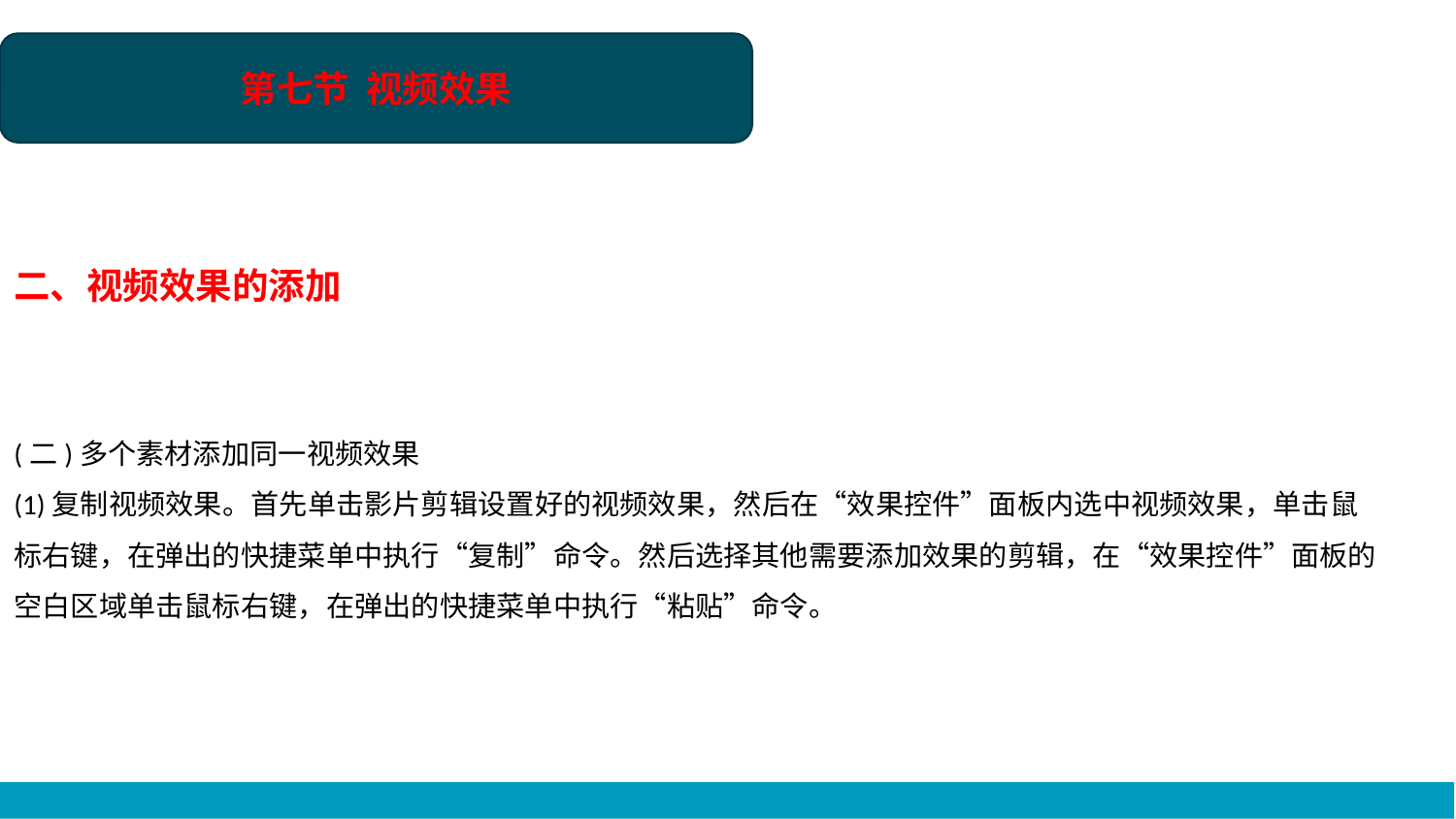

第七节  视频效果
二、视频效果的添加
(二)多个素材添加同一视频效果
(1)复制视频效果。首先单击影片剪辑设置好的视频效果，然后在“效果控件”面板内选中视频效果，单击鼠标右键，在弹出的快捷菜单中执行“复制”命令。然后选择其他需要添加效果的剪辑，在“效果控件”面板的空白区域单击鼠标右键，在弹出的快捷菜单中执行“粘贴”命令。